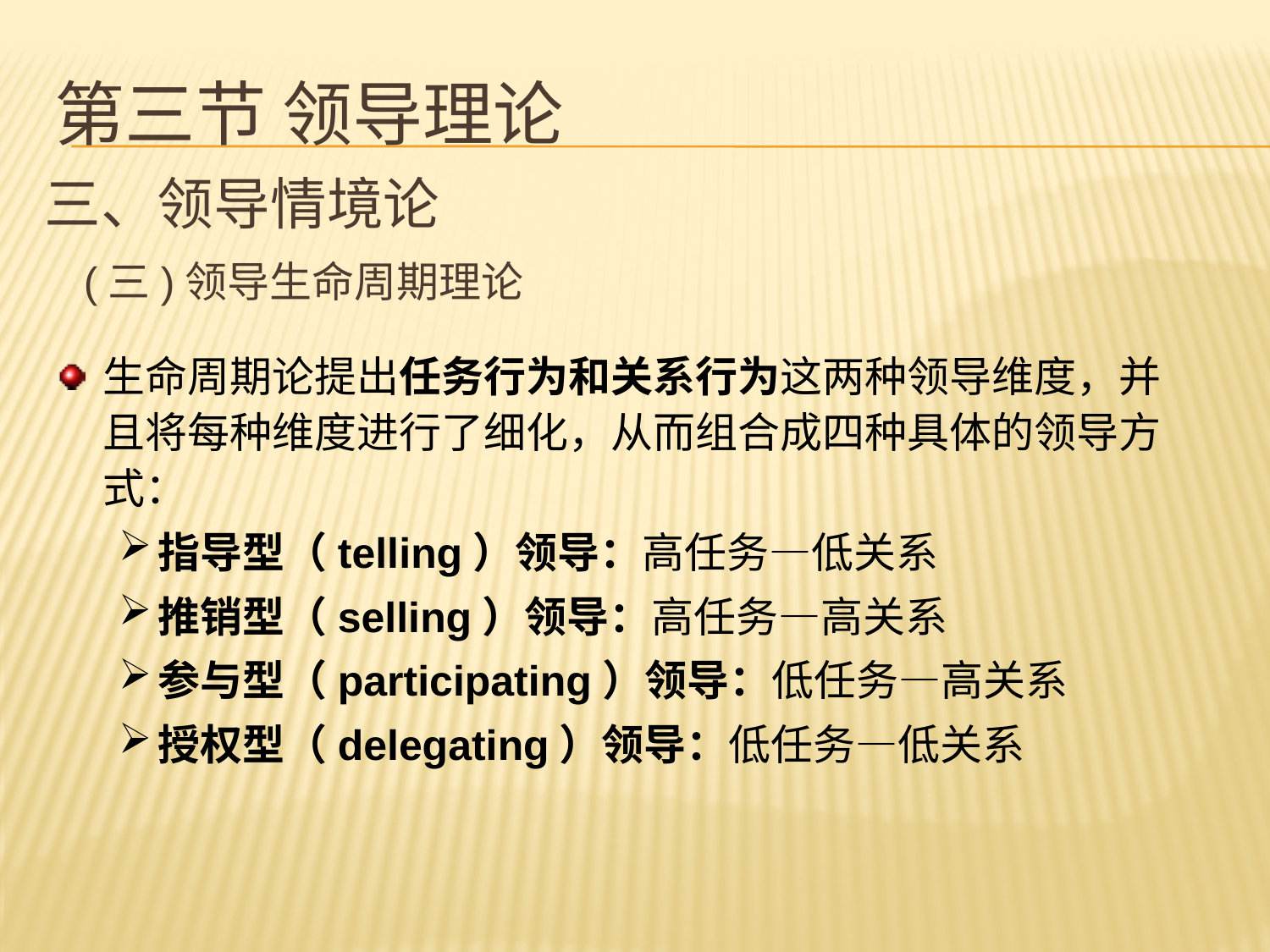

# 第三节 领导理论
三、领导情境论
   (三)领导生命周期理论
生命周期论提出任务行为和关系行为这两种领导维度，并且将每种维度进行了细化，从而组合成四种具体的领导方式：
指导型（telling）领导：高任务—低关系
推销型（selling）领导：高任务—高关系
参与型（participating）领导：低任务—高关系
授权型（delegating）领导：低任务—低关系